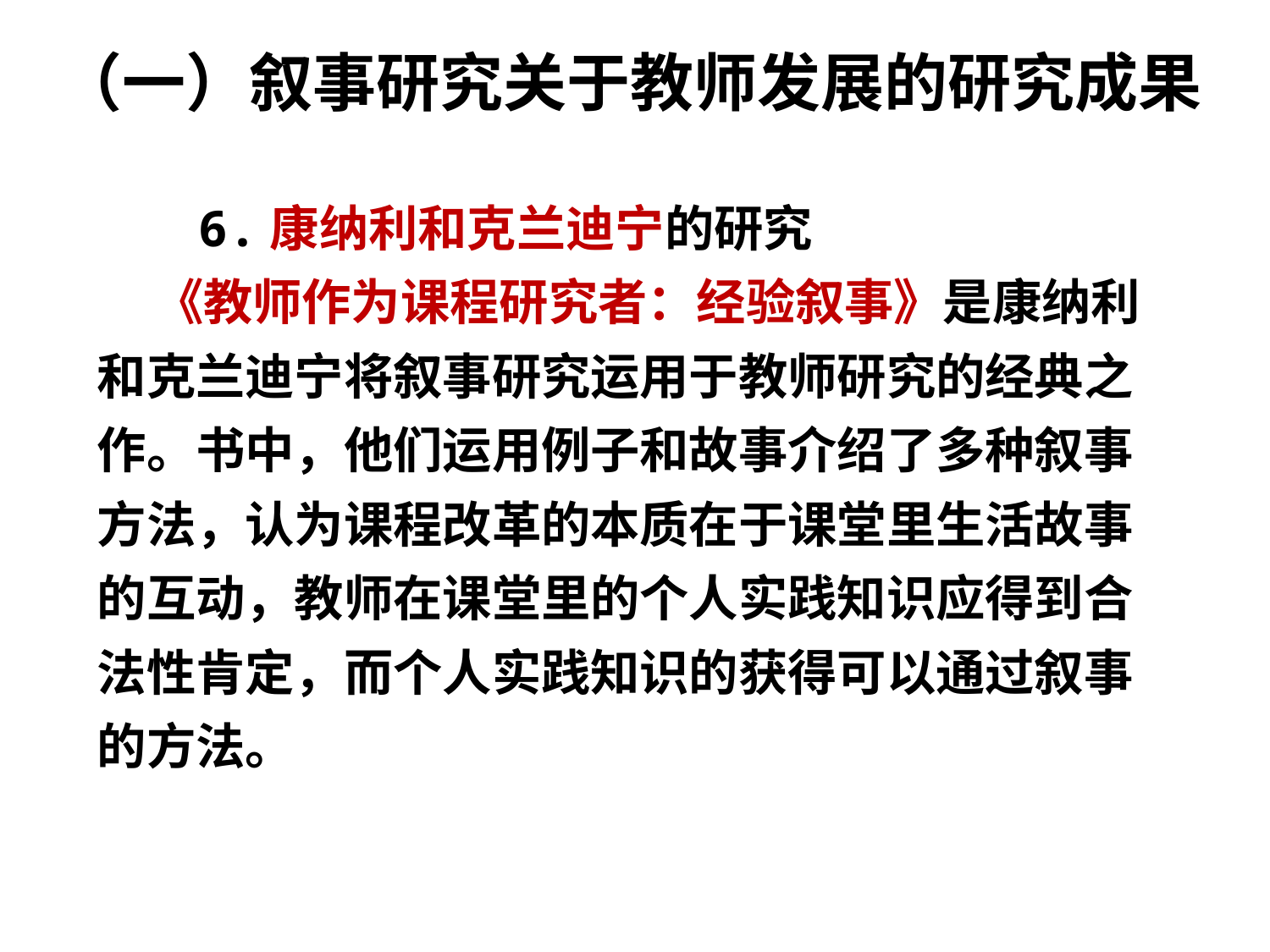

（一）叙事研究关于教师发展的研究成果
    6.康纳利和克兰迪宁的研究
    《教师作为课程研究者：经验叙事》是康纳利和克兰迪宁将叙事研究运用于教师研究的经典之作。书中，他们运用例子和故事介绍了多种叙事方法，认为课程改革的本质在于课堂里生活故事的互动，教师在课堂里的个人实践知识应得到合法性肯定，而个人实践知识的获得可以通过叙事的方法。